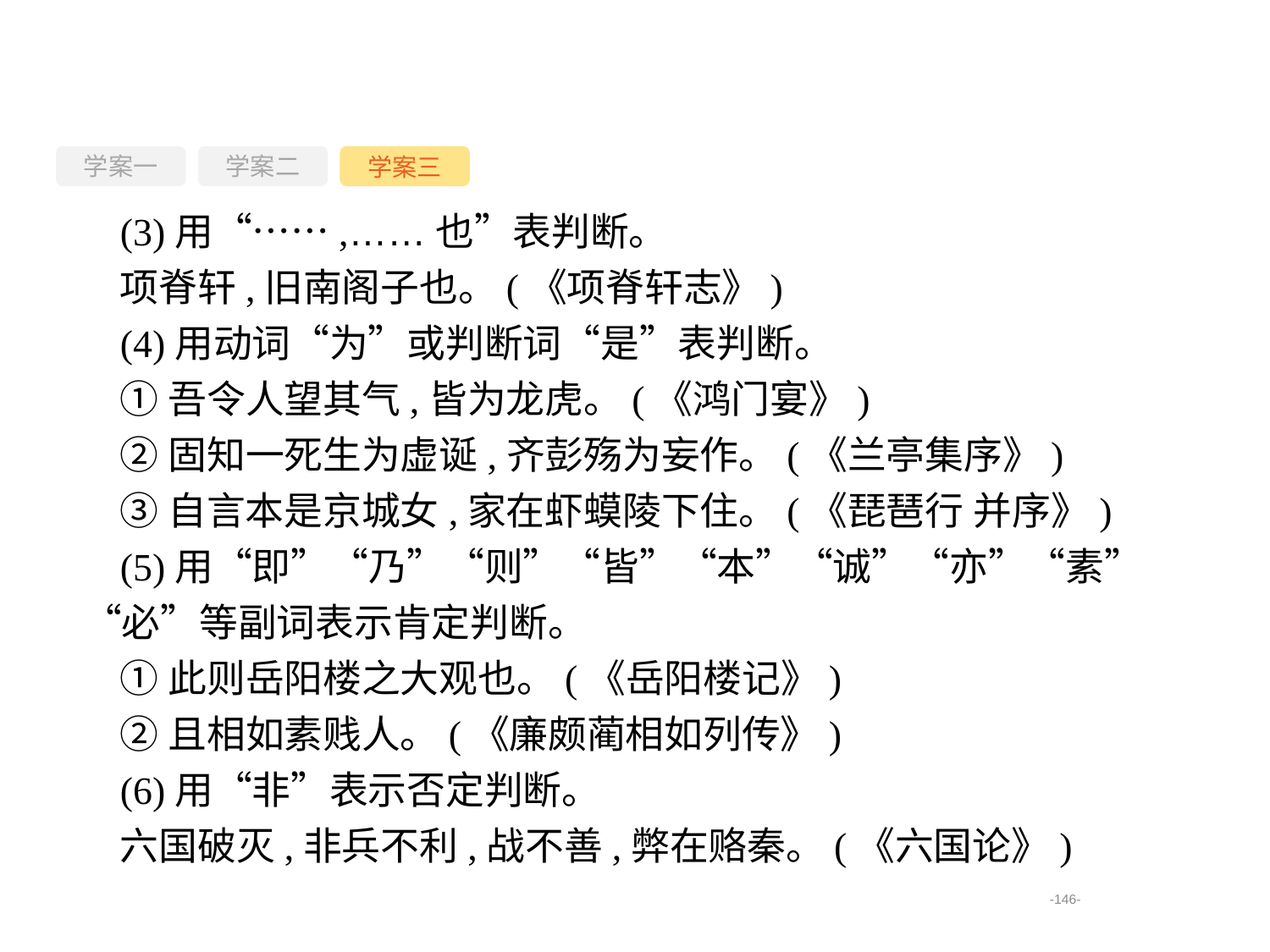

学案一
学案三
学案二
(3)用“……,……也”表判断。
项脊轩,旧南阁子也。(《项脊轩志》)
(4)用动词“为”或判断词“是”表判断。
①吾令人望其气,皆为龙虎。(《鸿门宴》)
②固知一死生为虚诞,齐彭殇为妄作。(《兰亭集序》)
③自言本是京城女,家在虾蟆陵下住。(《琵琶行 并序》)
(5)用“即”“乃”“则”“皆”“本”“诚”“亦”“素”“必”等副词表示肯定判断。
①此则岳阳楼之大观也。(《岳阳楼记》)
②且相如素贱人。(《廉颇蔺相如列传》)
(6)用“非”表示否定判断。
六国破灭,非兵不利,战不善,弊在赂秦。(《六国论》)
-146-